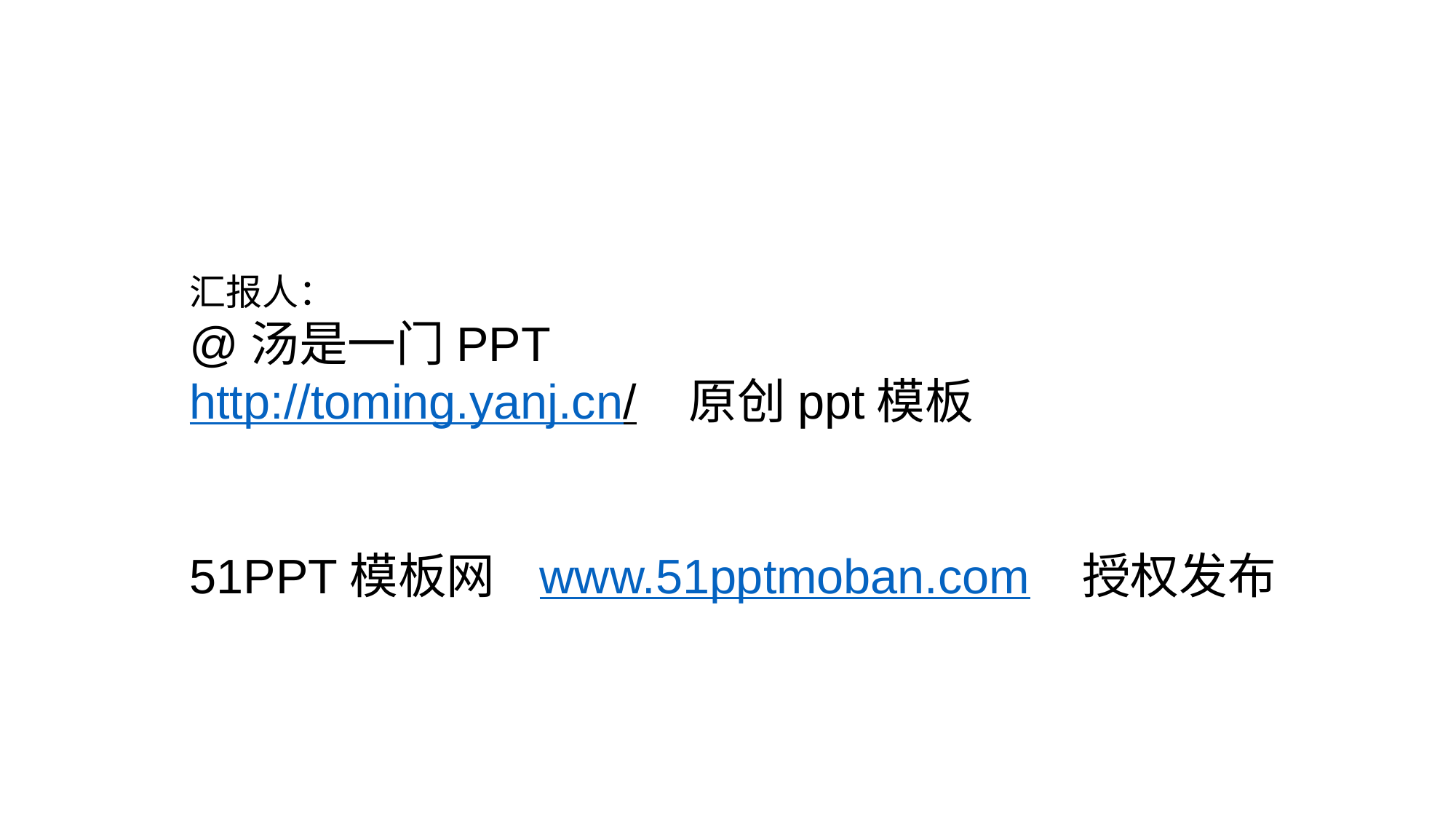

#

汇报人：
@汤是一门PPT
http://toming.yanj.cn/   原创ppt模板

51PPT模板网   www.51pptmoban.com   授权发布
2017/8/2